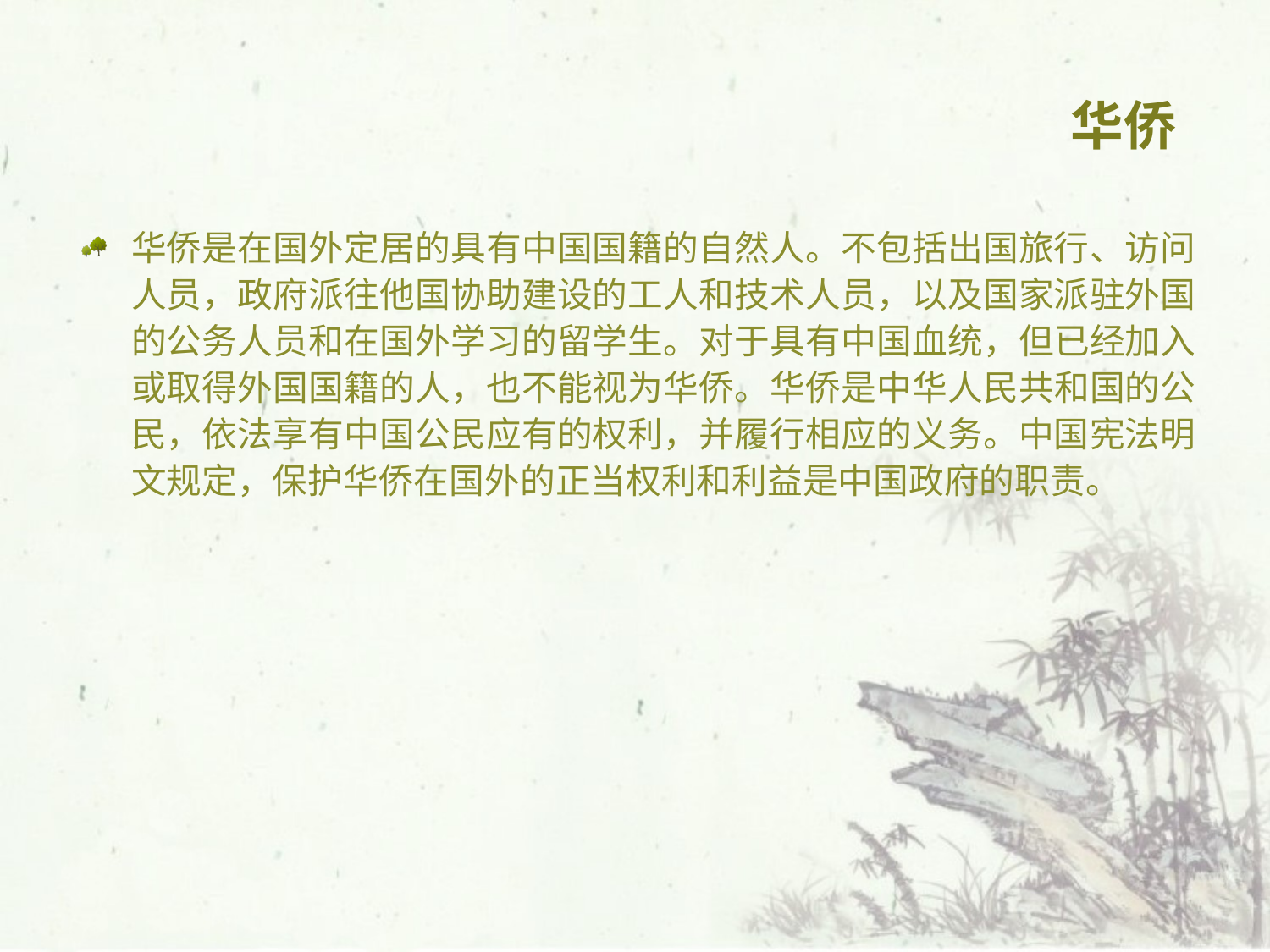

# 华侨
华侨是在国外定居的具有中国国籍的自然人。不包括出国旅行、访问人员，政府派往他国协助建设的工人和技术人员，以及国家派驻外国的公务人员和在国外学习的留学生。对于具有中国血统，但已经加入或取得外国国籍的人，也不能视为华侨。华侨是中华人民共和国的公民，依法享有中国公民应有的权利，并履行相应的义务。中国宪法明文规定，保护华侨在国外的正当权利和利益是中国政府的职责。